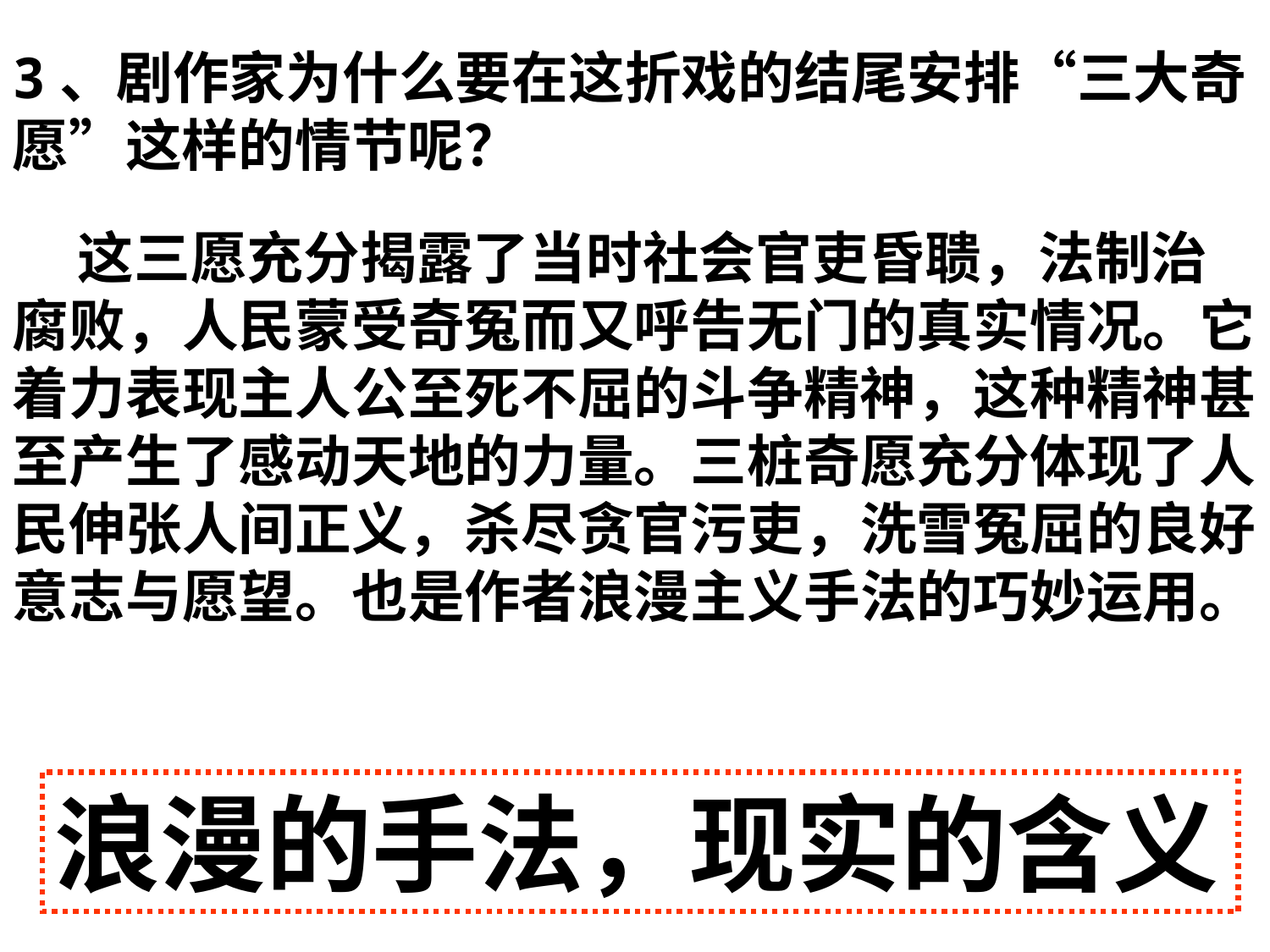

3、剧作家为什么要在这折戏的结尾安排“三大奇愿”这样的情节呢？
    这三愿充分揭露了当时社会官吏昏聩，法制治腐败，人民蒙受奇冤而又呼告无门的真实情况。它着力表现主人公至死不屈的斗争精神，这种精神甚至产生了感动天地的力量。三桩奇愿充分体现了人民伸张人间正义，杀尽贪官污吏，洗雪冤屈的良好意志与愿望。也是作者浪漫主义手法的巧妙运用。
浪漫的手法，现实的含义